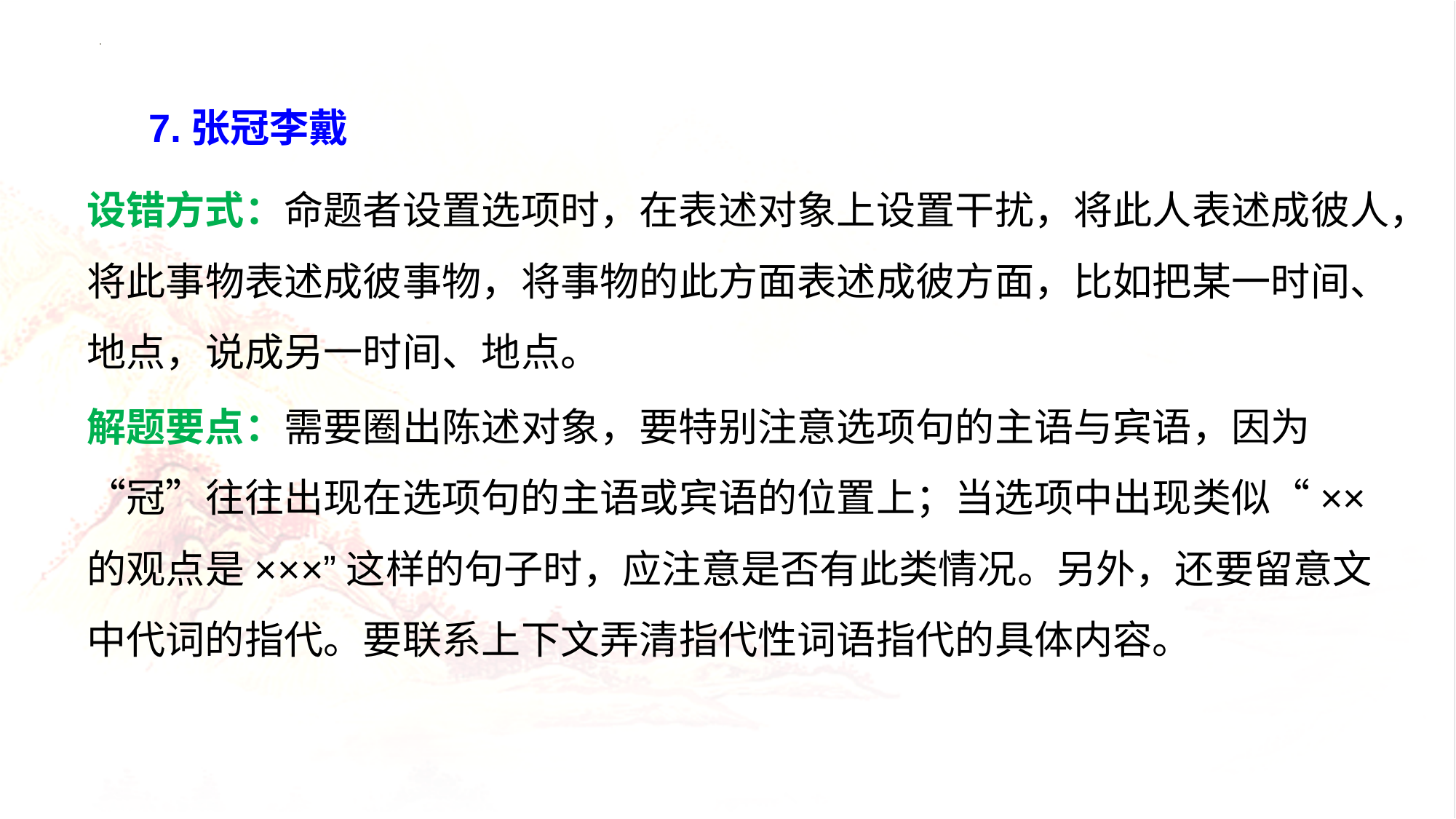

7.张冠李戴
设错方式：命题者设置选项时，在表述对象上设置干扰，将此人表述成彼人，将此事物表述成彼事物，将事物的此方面表述成彼方面，比如把某一时间、地点，说成另一时间、地点。
解题要点：需要圈出陈述对象，要特别注意选项句的主语与宾语，因为“冠”往往出现在选项句的主语或宾语的位置上；当选项中出现类似“××的观点是×××”这样的句子时，应注意是否有此类情况。另外，还要留意文中代词的指代。要联系上下文弄清指代性词语指代的具体内容。